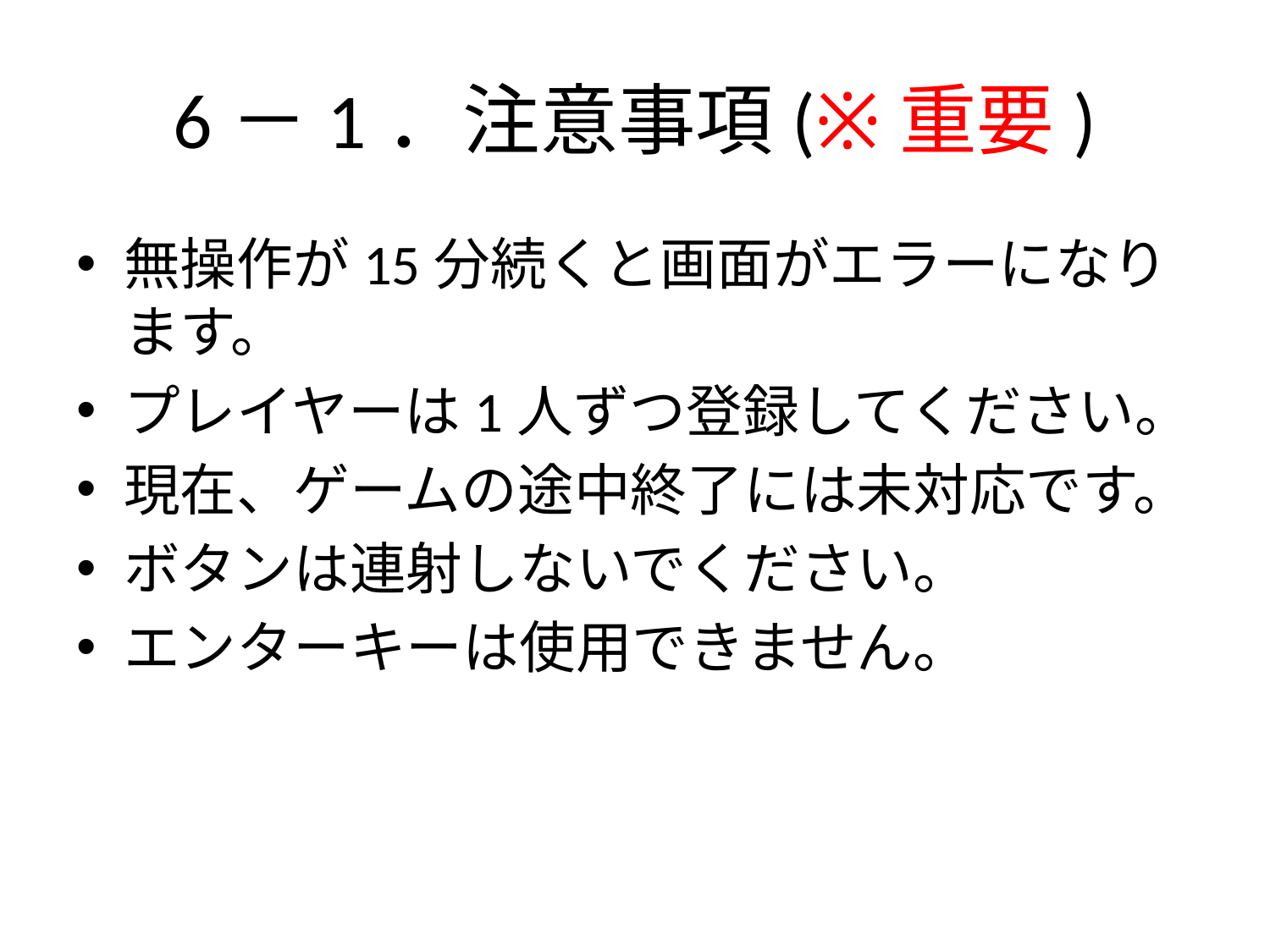

# 6－1．注意事項(※重要)
無操作が15分続くと画面がエラーになります。
プレイヤーは1人ずつ登録してください。
現在、ゲームの途中終了には未対応です。
ボタンは連射しないでください。
エンターキーは使用できません。